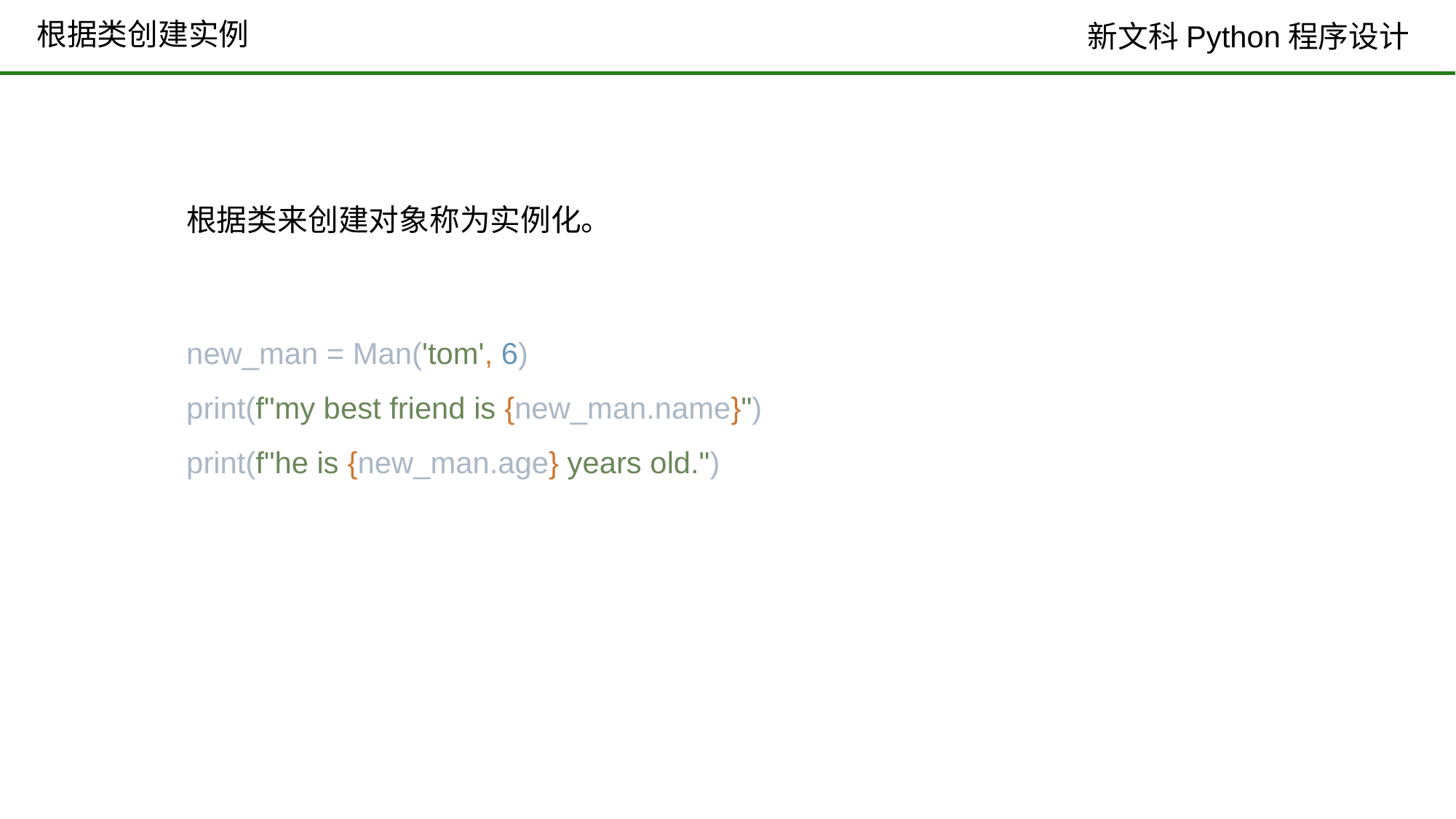

# 根据类创建实例
根据类来创建对象称为实例化。
new_man = Man('tom', 6)
print(f"my best friend is {new_man.name}")
print(f"he is {new_man.age} years old.")